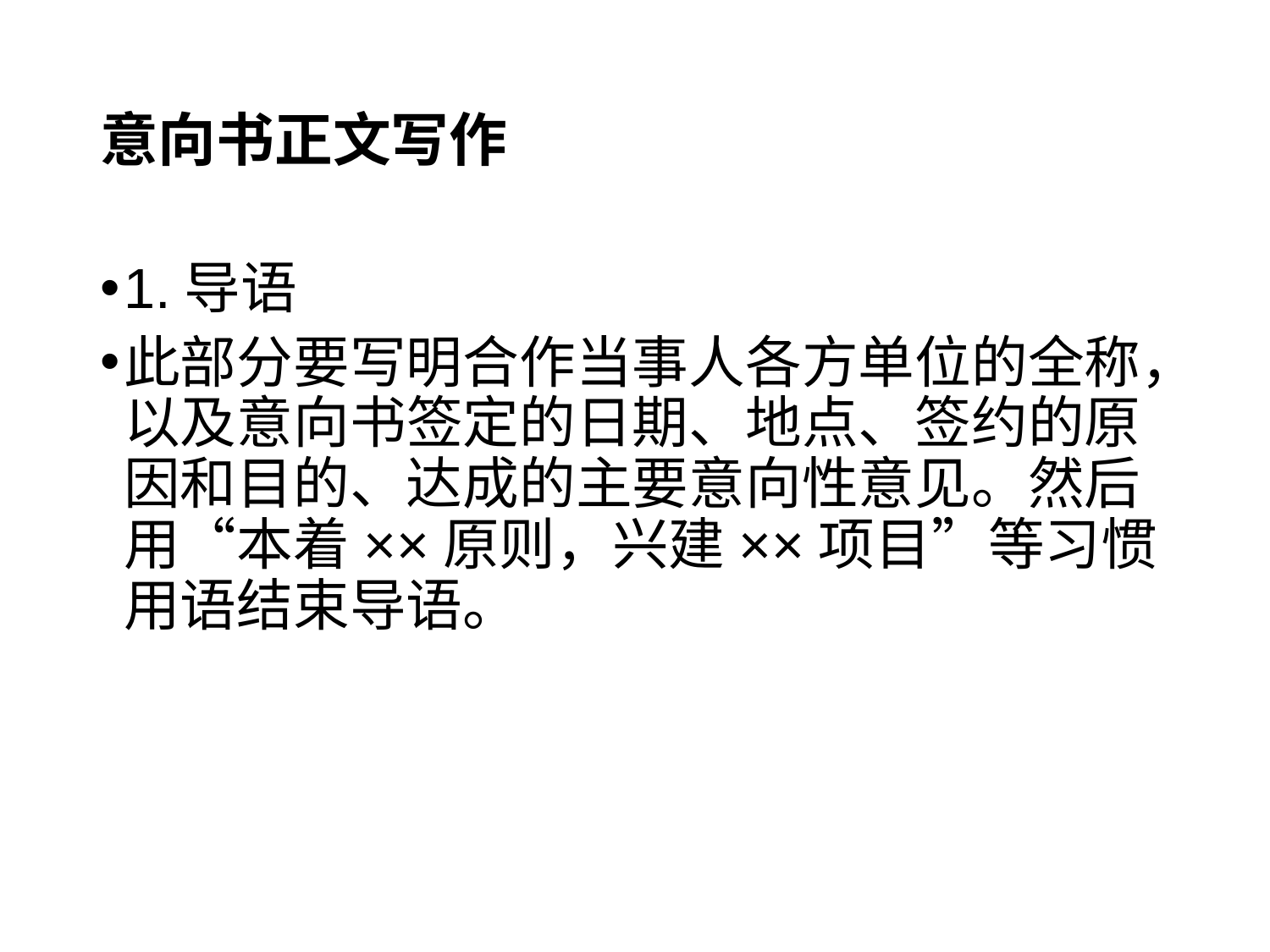

# 意向书正文写作
1.导语
此部分要写明合作当事人各方单位的全称，以及意向书签定的日期、地点、签约的原因和目的、达成的主要意向性意见。然后用“本着××原则，兴建××项目”等习惯用语结束导语。